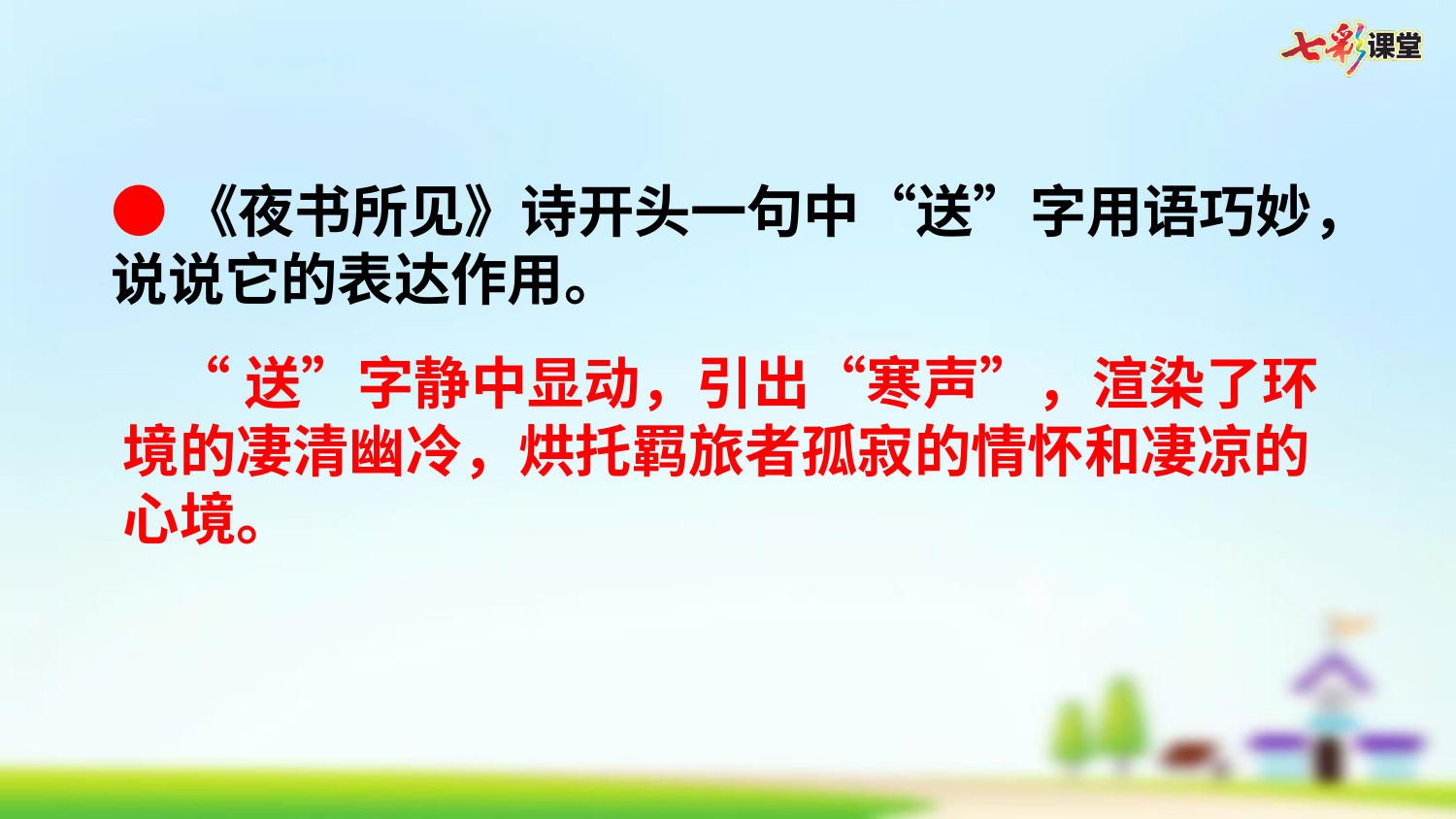

●《夜书所见》诗开头一句中“送”字用语巧妙，说说它的表达作用。
    “送”字静中显动，引出“寒声”，渲染了环境的凄清幽冷，烘托羁旅者孤寂的情怀和凄凉的心境。